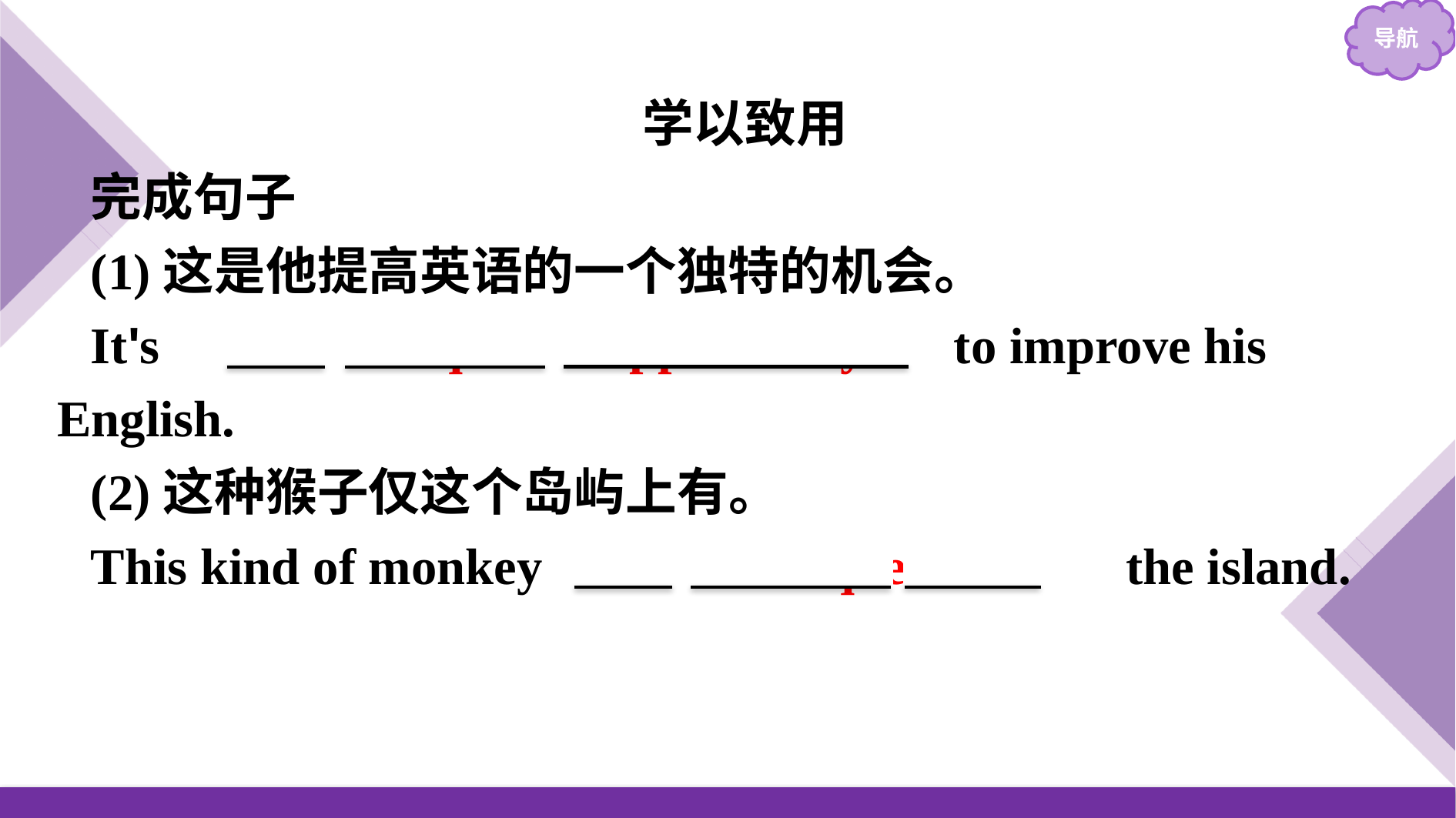

学以致用
完成句子
(1)这是他提高英语的一个独特的机会。
It's 　a　 unique　 opportunity　 to improve his English.
(2)这种猴子仅这个岛屿上有。
This kind of monkey 　is　 unique　 to　 the island.